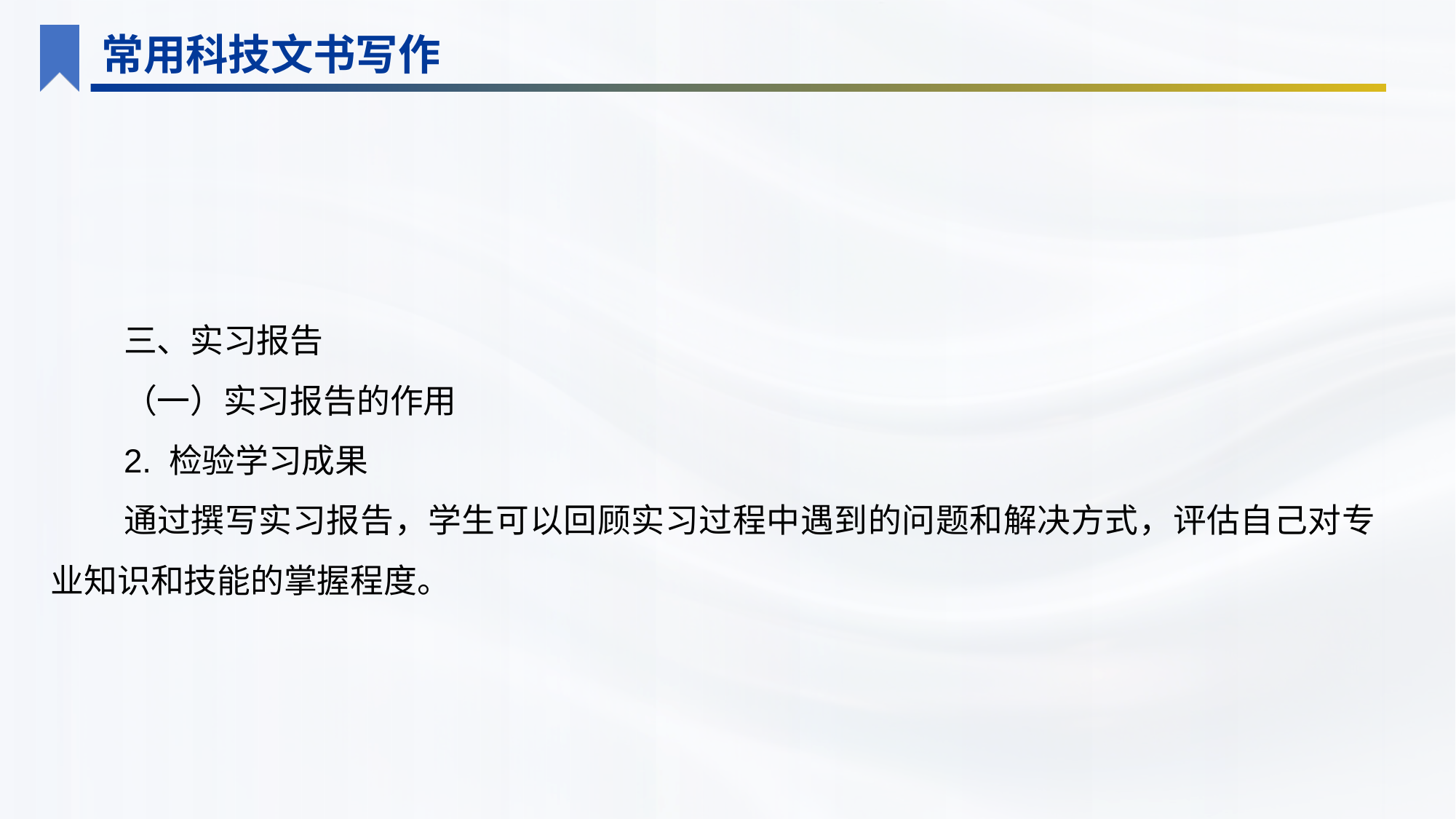

常用科技文书写作
三、实习报告
（一）实习报告的作用
2. 检验学习成果
通过撰写实习报告，学生可以回顾实习过程中遇到的问题和解决方式，评估自己对专业知识和技能的掌握程度。